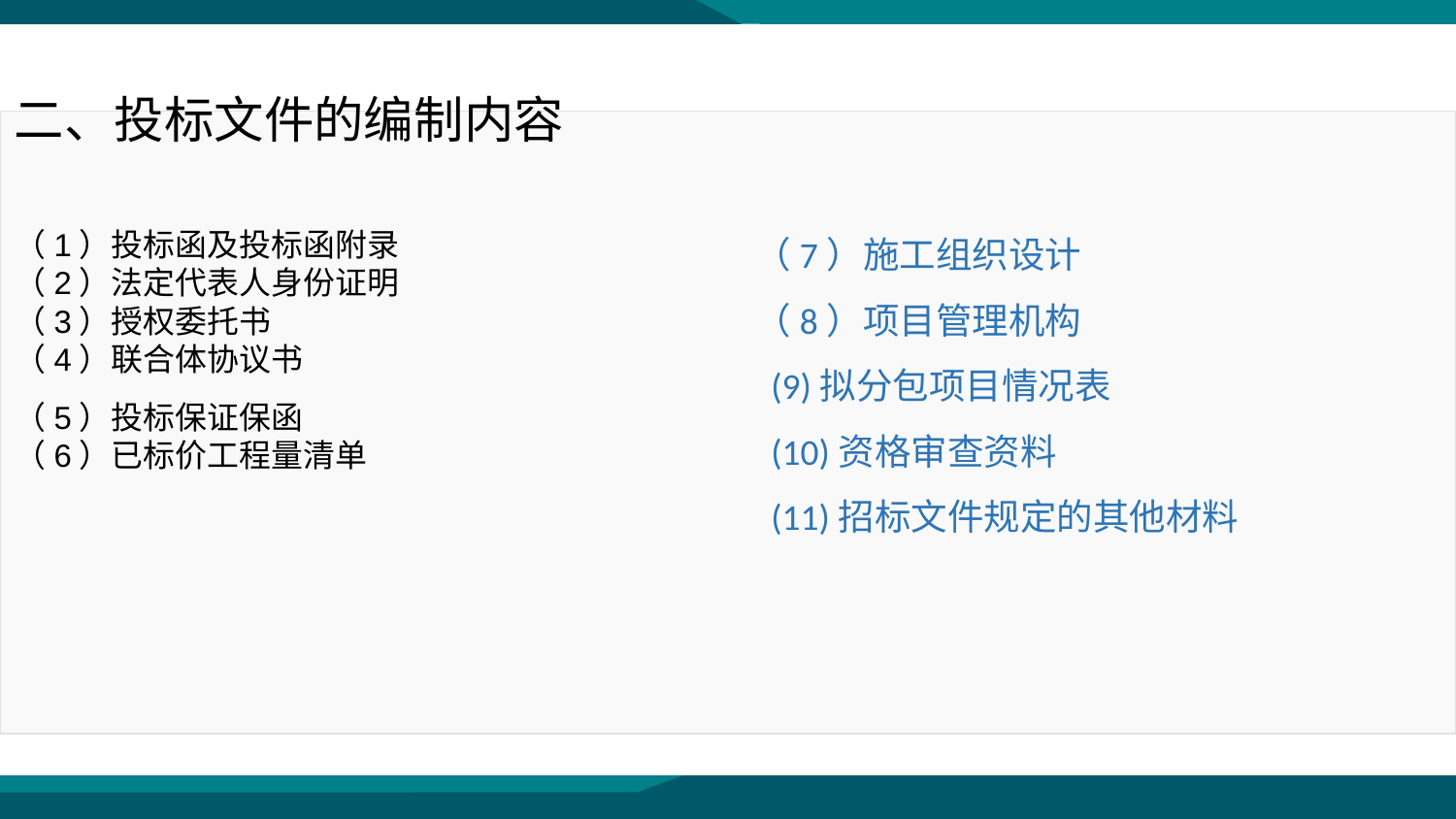

二、投标文件的编制内容
（7）施工组织设计
（8）项目管理机构
  (9)拟分包项目情况表
  (10)资格审查资料
  (11)招标文件规定的其他材料
（1）投标函及投标函附录
（2）法定代表人身份证明
（3）授权委托书
（4）联合体协议书
（5）投标保证保函
（6）已标价工程量清单